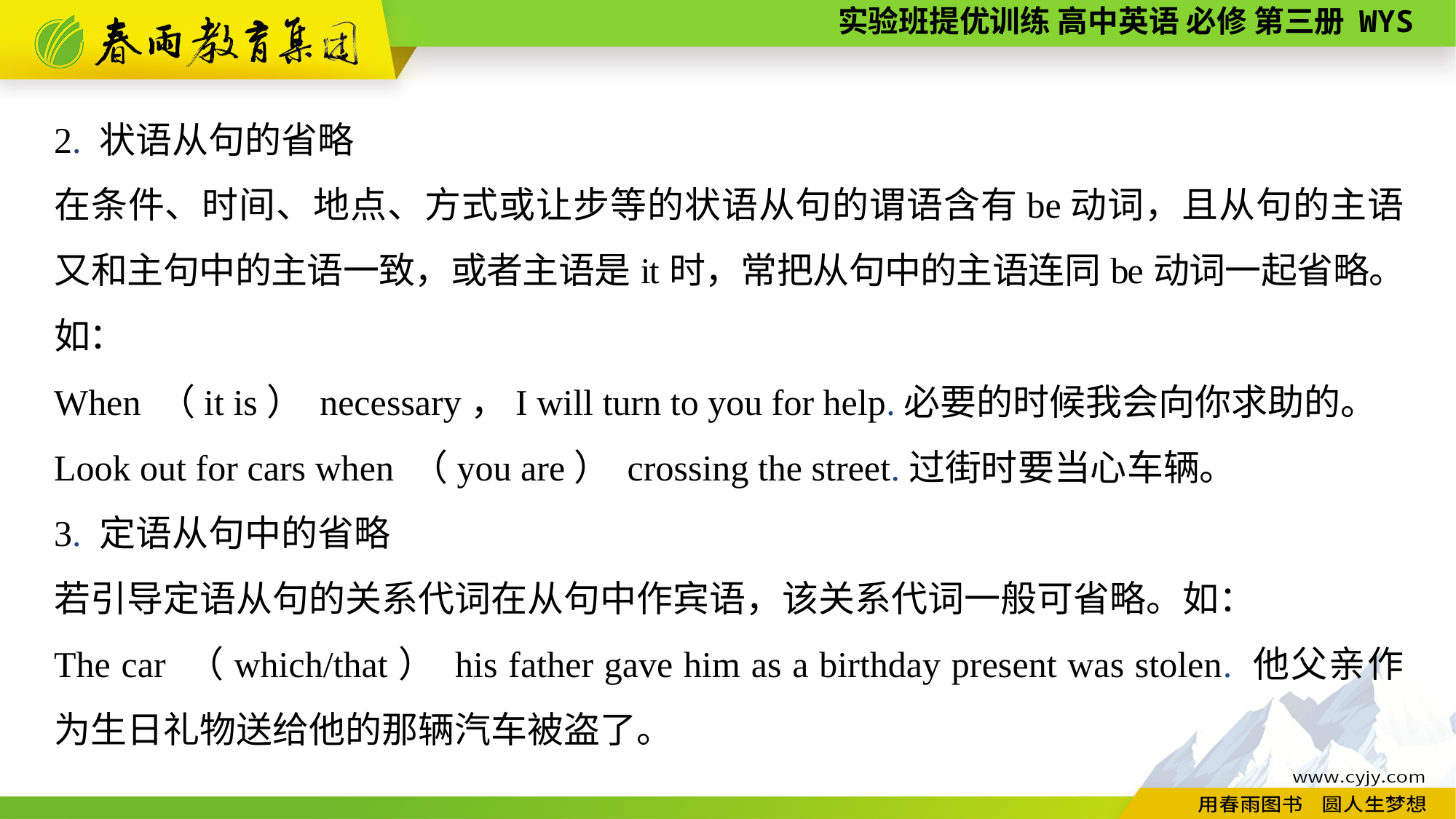

2. 状语从句的省略
在条件、时间、地点、方式或让步等的状语从句的谓语含有be动词，且从句的主语又和主句中的主语一致，或者主语是it时，常把从句中的主语连同be动词一起省略。如：
When （it is） necessary，I will turn to you for help.必要的时候我会向你求助的。
Look out for cars when （you are） crossing the street.过街时要当心车辆。
3. 定语从句中的省略
若引导定语从句的关系代词在从句中作宾语，该关系代词一般可省略。如：
The car （which/that） his father gave him as a birthday present was stolen. 他父亲作为生日礼物送给他的那辆汽车被盗了。